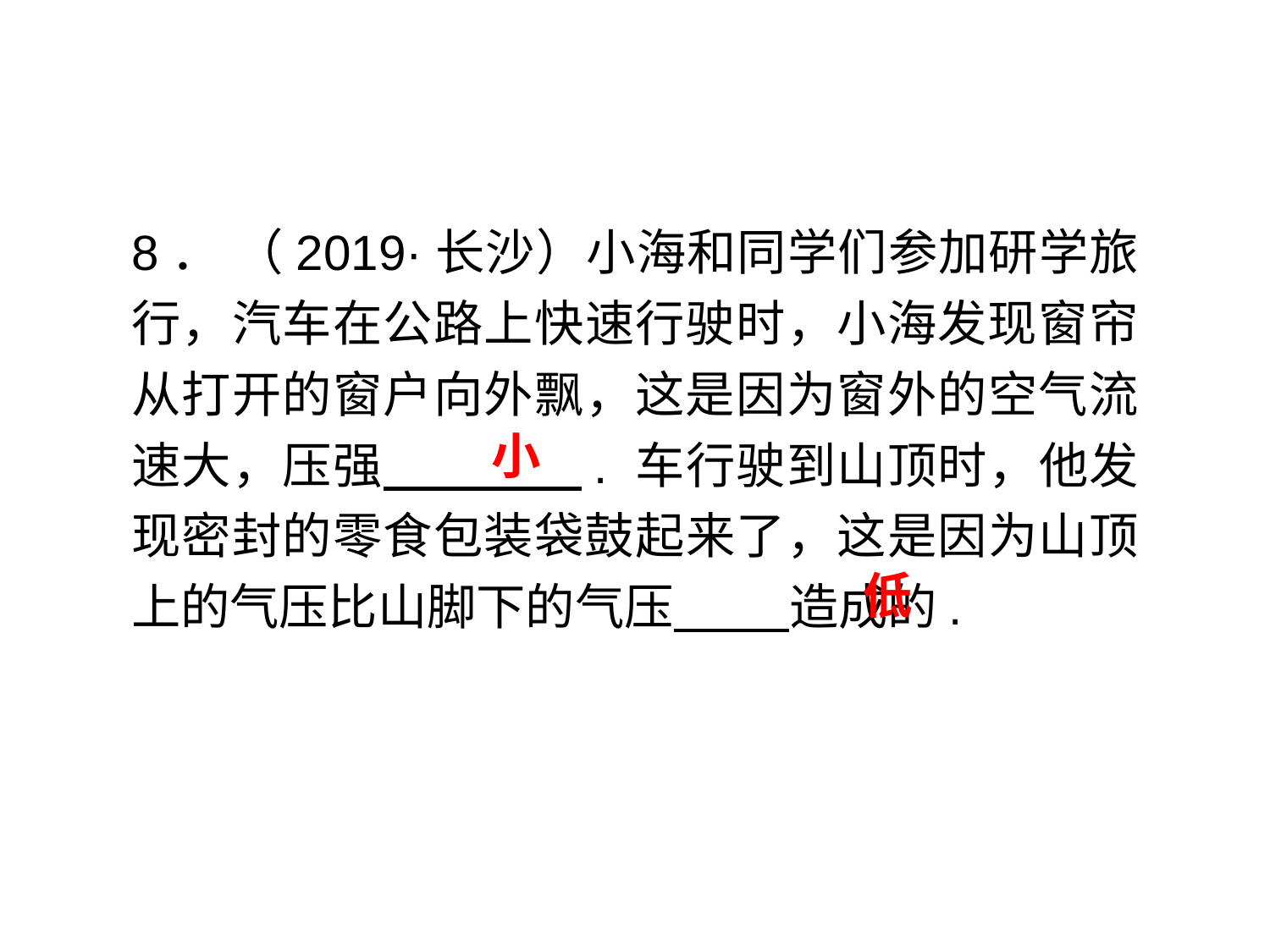

8． （2019·长沙）小海和同学们参加研学旅行，汽车在公路上快速行驶时，小海发现窗帘从打开的窗户向外飘，这是因为窗外的空气流速大，压强　        　. 车行驶到山顶时，他发现密封的零食包装袋鼓起来了，这是因为山顶上的气压比山脚下的气压　      造成的.
小
低